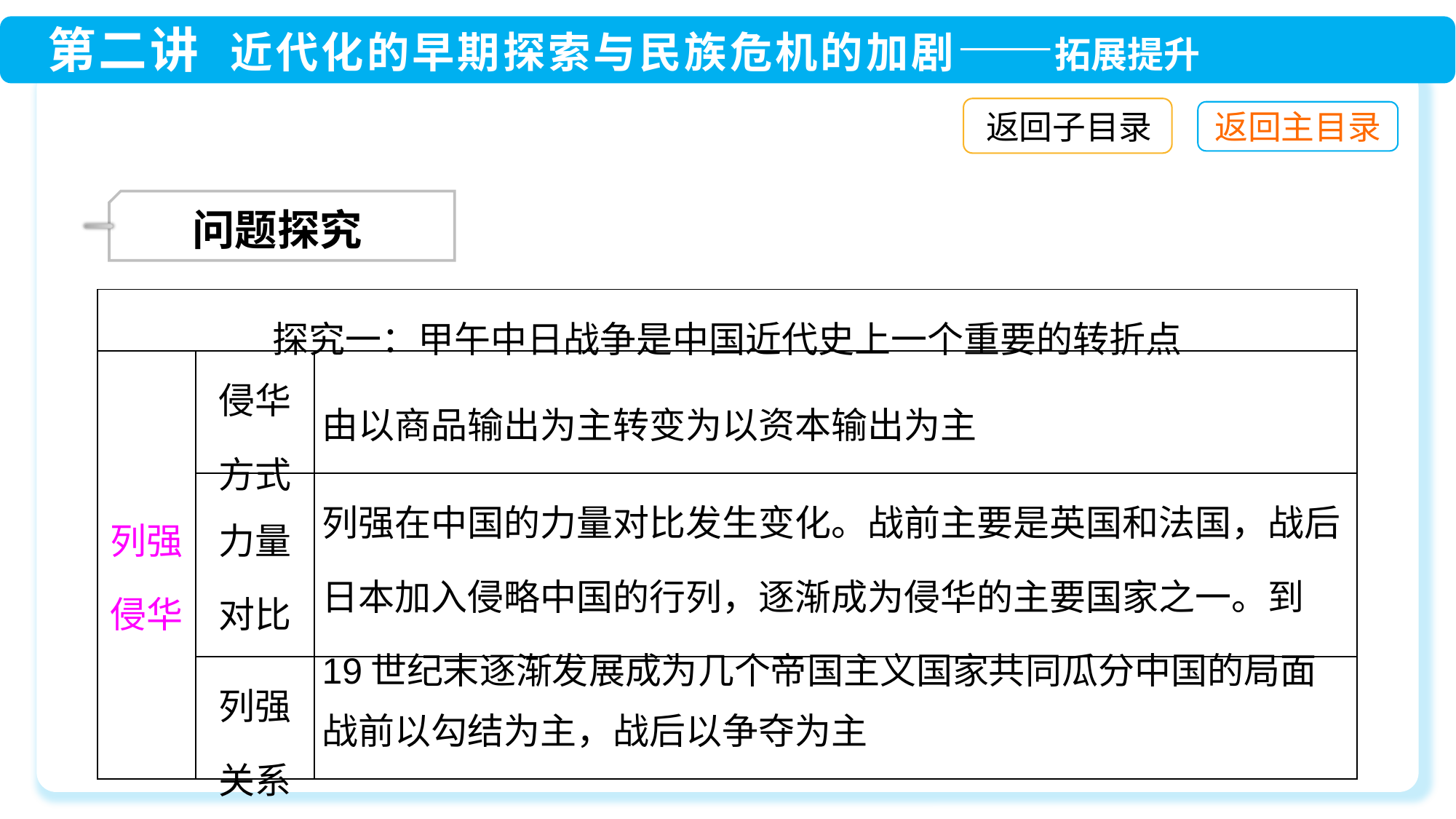

返回子目录
 问题探究

| 探究一：甲午中日战争是中国近代史上一个重要的转折点 |  |  |
| --- | --- | --- |
| 列强 侵华 | 侵华 方式 | 由以商品输出为主转变为以资本输出为主 |
|  | 力量 对比 | 列强在中国的力量对比发生变化。战前主要是英国和法国，战后日本加入侵略中国的行列，逐渐成为侵华的主要国家之一。到19世纪末逐渐发展成为几个帝国主义国家共同瓜分中国的局面 |
|  | 列强 关系 | 战前以勾结为主，战后以争夺为主 |